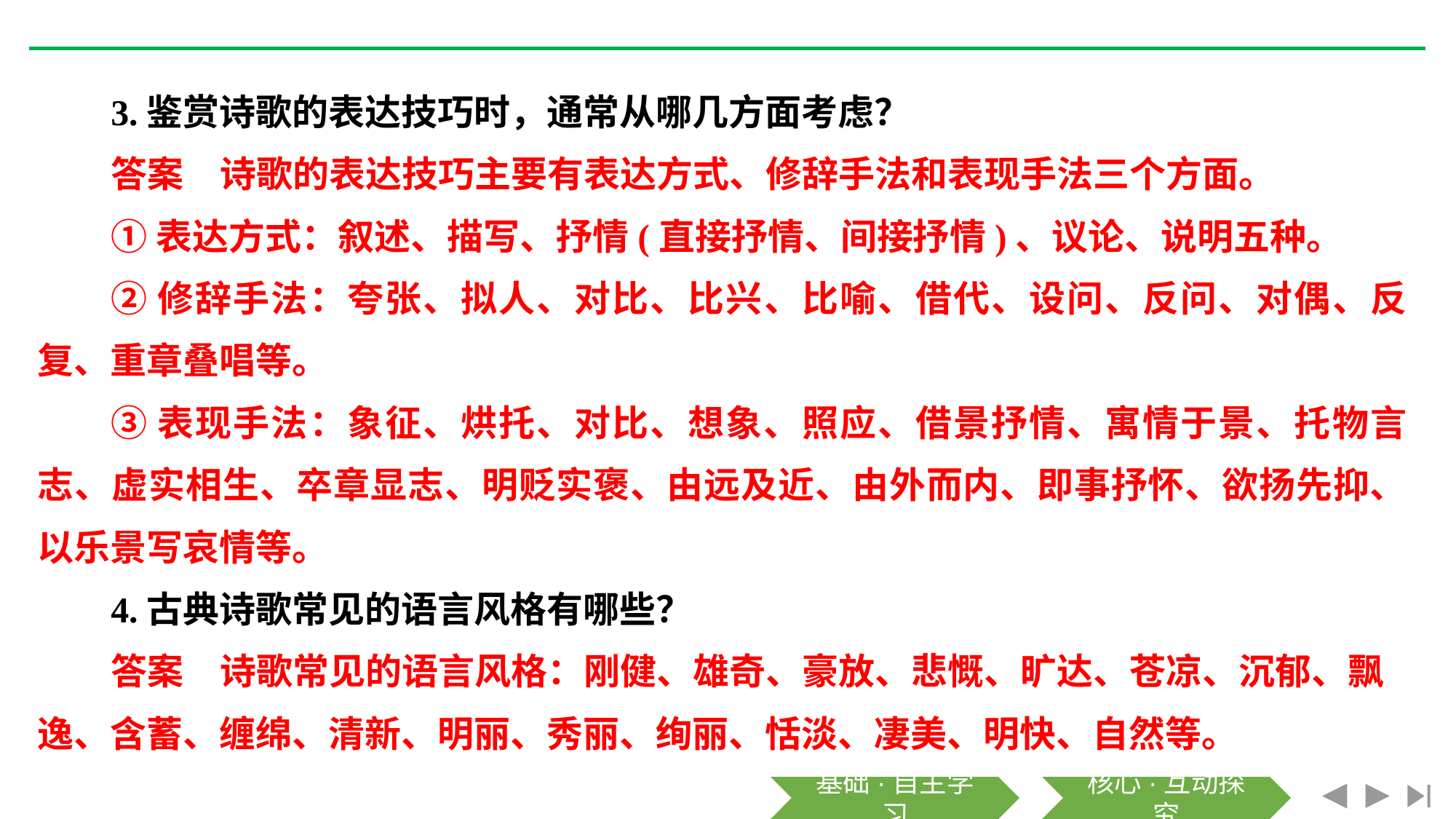

3.鉴赏诗歌的表达技巧时，通常从哪几方面考虑？
答案　诗歌的表达技巧主要有表达方式、修辞手法和表现手法三个方面。
①表达方式：叙述、描写、抒情(直接抒情、间接抒情)、议论、说明五种。
②修辞手法：夸张、拟人、对比、比兴、比喻、借代、设问、反问、对偶、反复、重章叠唱等。
③表现手法：象征、烘托、对比、想象、照应、借景抒情、寓情于景、托物言志、虚实相生、卒章显志、明贬实褒、由远及近、由外而内、即事抒怀、欲扬先抑、以乐景写哀情等。
4.古典诗歌常见的语言风格有哪些？
答案　诗歌常见的语言风格：刚健、雄奇、豪放、悲慨、旷达、苍凉、沉郁、飘逸、含蓄、缠绵、清新、明丽、秀丽、绚丽、恬淡、凄美、明快、自然等。